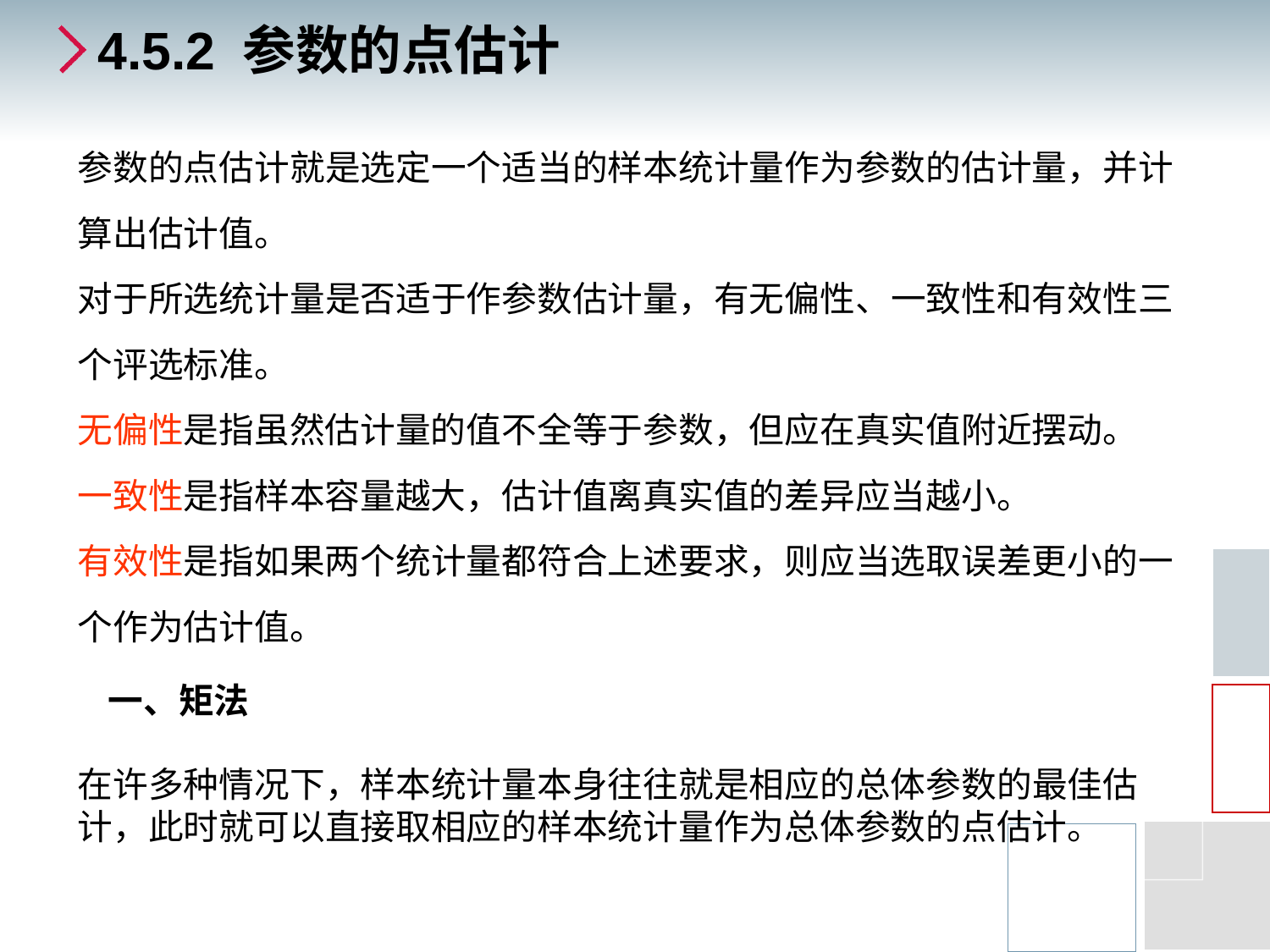

# 4.5.2 参数的点估计
参数的点估计就是选定一个适当的样本统计量作为参数的估计量，并计算出估计值。
对于所选统计量是否适于作参数估计量，有无偏性、一致性和有效性三个评选标准。
无偏性是指虽然估计量的值不全等于参数，但应在真实值附近摆动。
一致性是指样本容量越大，估计值离真实值的差异应当越小。
有效性是指如果两个统计量都符合上述要求，则应当选取误差更小的一个作为估计值。
一、矩法
在许多种情况下，样本统计量本身往往就是相应的总体参数的最佳估计，此时就可以直接取相应的样本统计量作为总体参数的点估计。